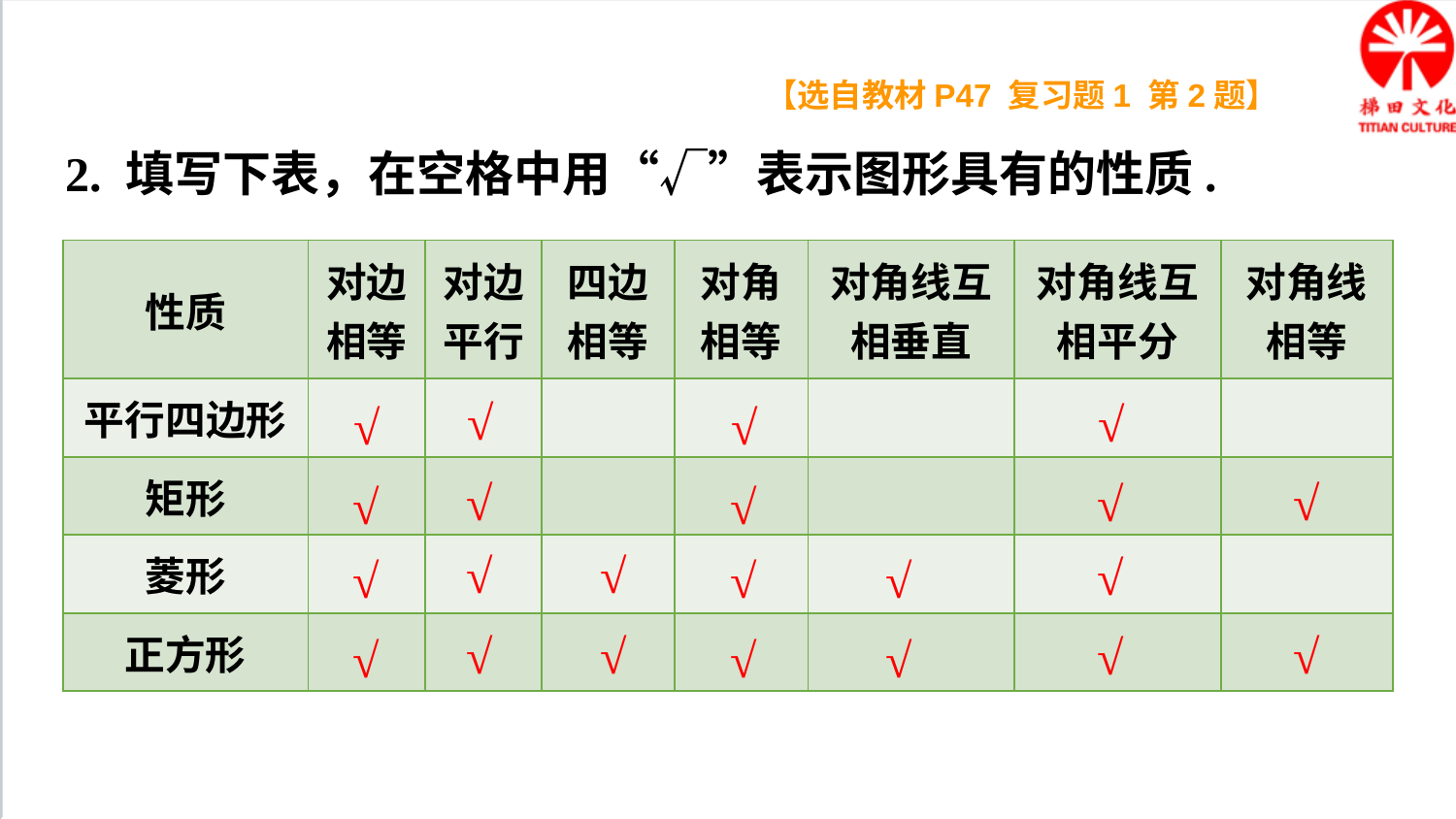

【选自教材P47 复习题1 第2题】
2. 填写下表，在空格中用“√”表示图形具有的性质.
| 性质 | 对边相等 | 对边平行 | 四边相等 | 对角相等 | 对角线互相垂直 | 对角线互相平分 | 对角线相等 |
| --- | --- | --- | --- | --- | --- | --- | --- |
| 平行四边形 |  |  |  |  |  |  |  |
| 矩形 |  |  |  |  |  |  |  |
| 菱形 |  |  |  |  |  |  |  |
| 正方形 |  |  |  |  |  |  |  |
√
√
√
√
√
√
√
√
√
√
√
√
√
√
√
√
√
√
√
√
√
√